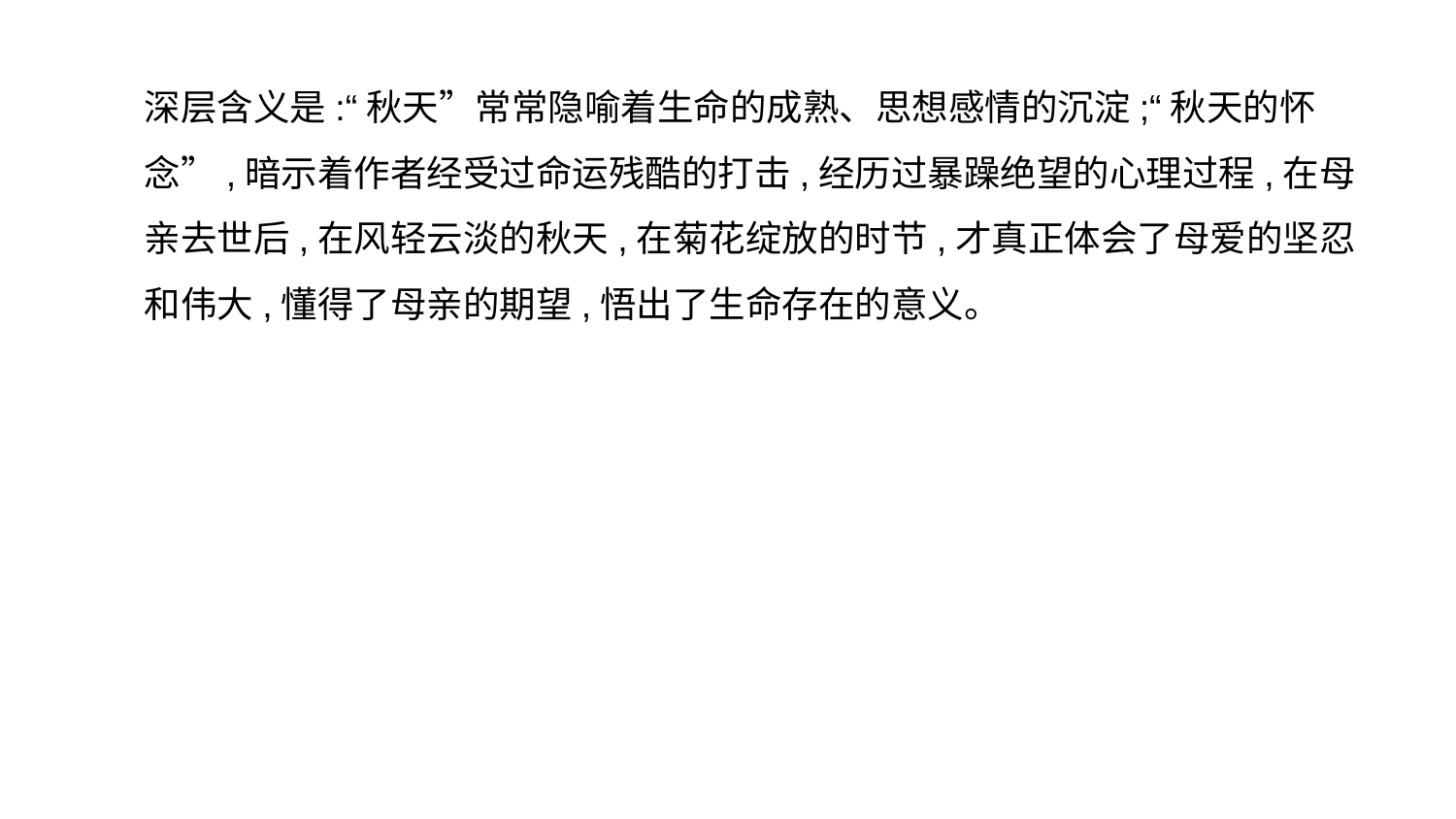

深层含义是:“秋天”常常隐喻着生命的成熟、思想感情的沉淀;“秋天的怀念”,暗示着作者经受过命运残酷的打击,经历过暴躁绝望的心理过程,在母亲去世后,在风轻云淡的秋天,在菊花绽放的时节,才真正体会了母爱的坚忍和伟大,懂得了母亲的期望,悟出了生命存在的意义。